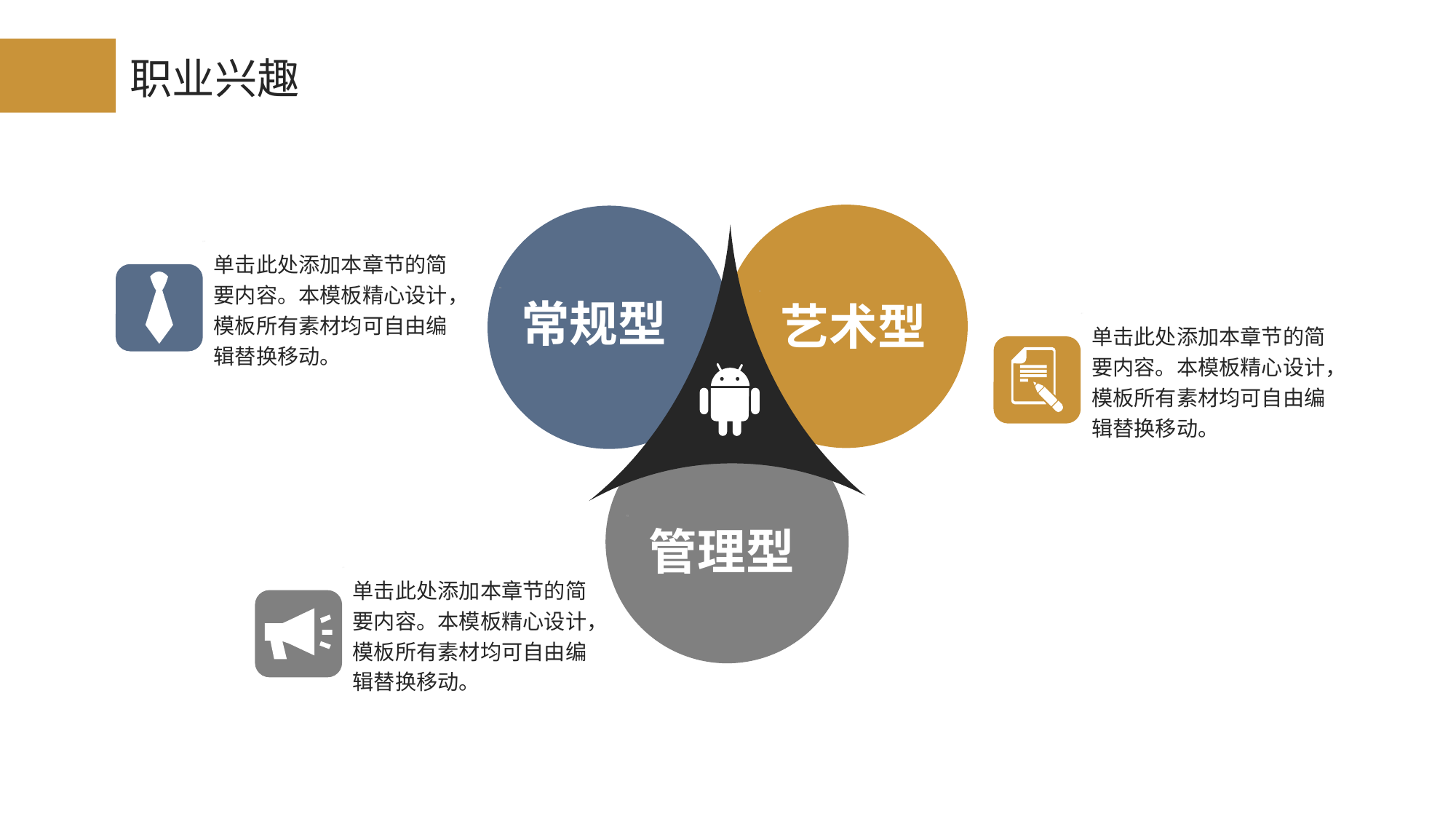

职业兴趣

单击此处添加本章节的简要内容。本模板精心设计，模板所有素材均可自由编辑替换移动。

常规型
艺术型
单击此处添加本章节的简要内容。本模板精心设计，模板所有素材均可自由编辑替换移动。

管理型
单击此处添加本章节的简要内容。本模板精心设计，模板所有素材均可自由编辑替换移动。